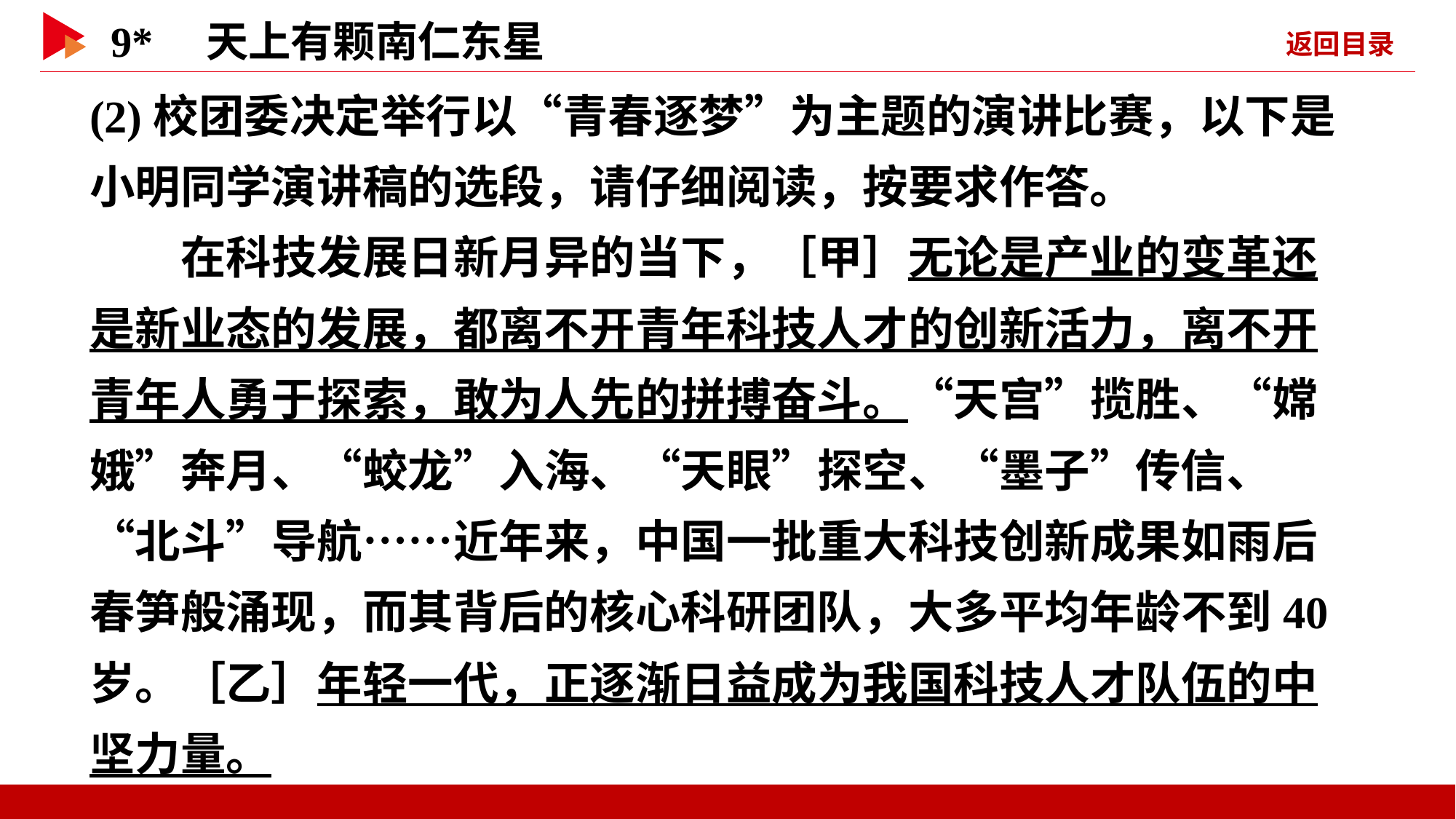

(2)校团委决定举行以“青春逐梦”为主题的演讲比赛，以下是小明同学演讲稿的选段，请仔细阅读，按要求作答。
　　在科技发展日新月异的当下，［甲］无论是产业的变革还是新业态的发展，都离不开青年科技人才的创新活力，离不开青年人勇于探索，敢为人先的拼搏奋斗。“天宫”揽胜、“嫦娥”奔月、“蛟龙”入海、“天眼”探空、“墨子”传信、“北斗”导航……近年来，中国一批重大科技创新成果如雨后春笋般涌现，而其背后的核心科研团队，大多平均年龄不到40岁。［乙］年轻一代，正逐渐日益成为我国科技人才队伍的中坚力量。